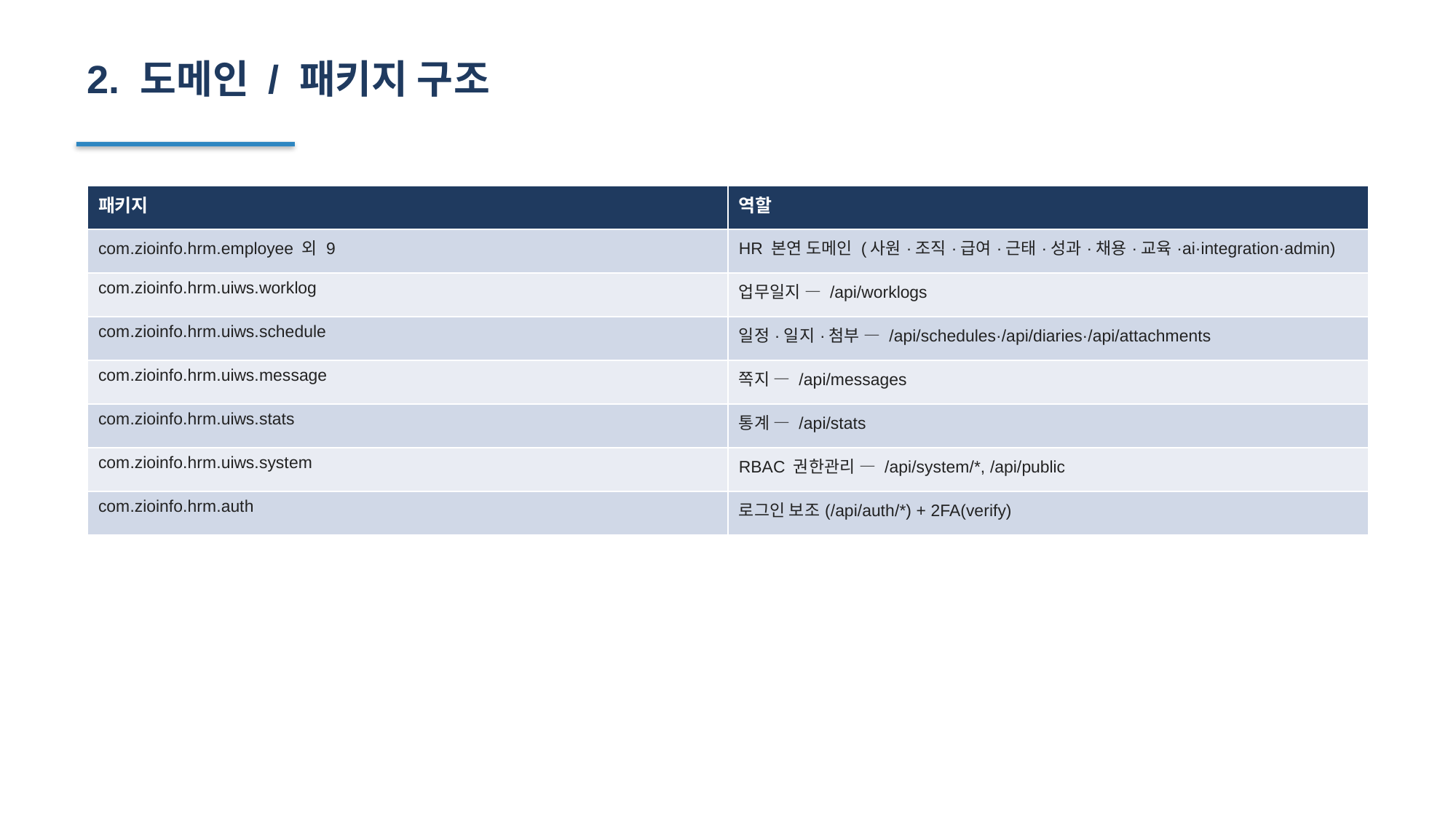

2. 도메인 / 패키지 구조

| 패키지 | 역할 |
| --- | --- |
| com.zioinfo.hrm.employee 외 9 | HR 본연 도메인 (사원·조직·급여·근태·성과·채용·교육·ai·integration·admin) |
| com.zioinfo.hrm.uiws.worklog | 업무일지 — /api/worklogs |
| com.zioinfo.hrm.uiws.schedule | 일정·일지·첨부 — /api/schedules·/api/diaries·/api/attachments |
| com.zioinfo.hrm.uiws.message | 쪽지 — /api/messages |
| com.zioinfo.hrm.uiws.stats | 통계 — /api/stats |
| com.zioinfo.hrm.uiws.system | RBAC 권한관리 — /api/system/\*, /api/public |
| com.zioinfo.hrm.auth | 로그인 보조(/api/auth/\*) + 2FA(verify) |